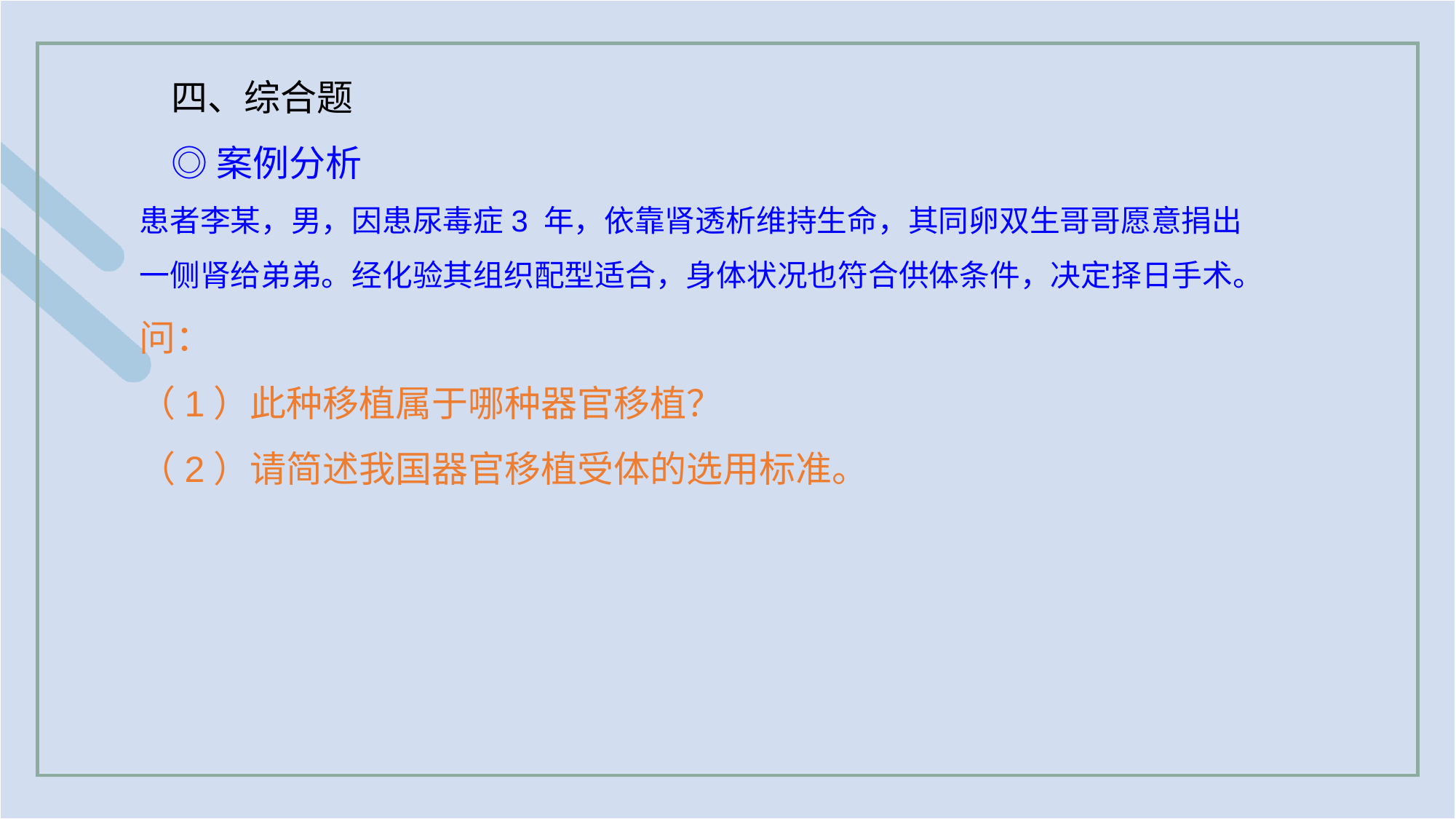

四、综合题
◎案例分析
患者李某，男，因患尿毒症3 年，依靠肾透析维持生命，其同卵双生哥哥愿意捐出
一侧肾给弟弟。经化验其组织配型适合，身体状况也符合供体条件，决定择日手术。
问：
（1）此种移植属于哪种器官移植？
（2）请简述我国器官移植受体的选用标准。